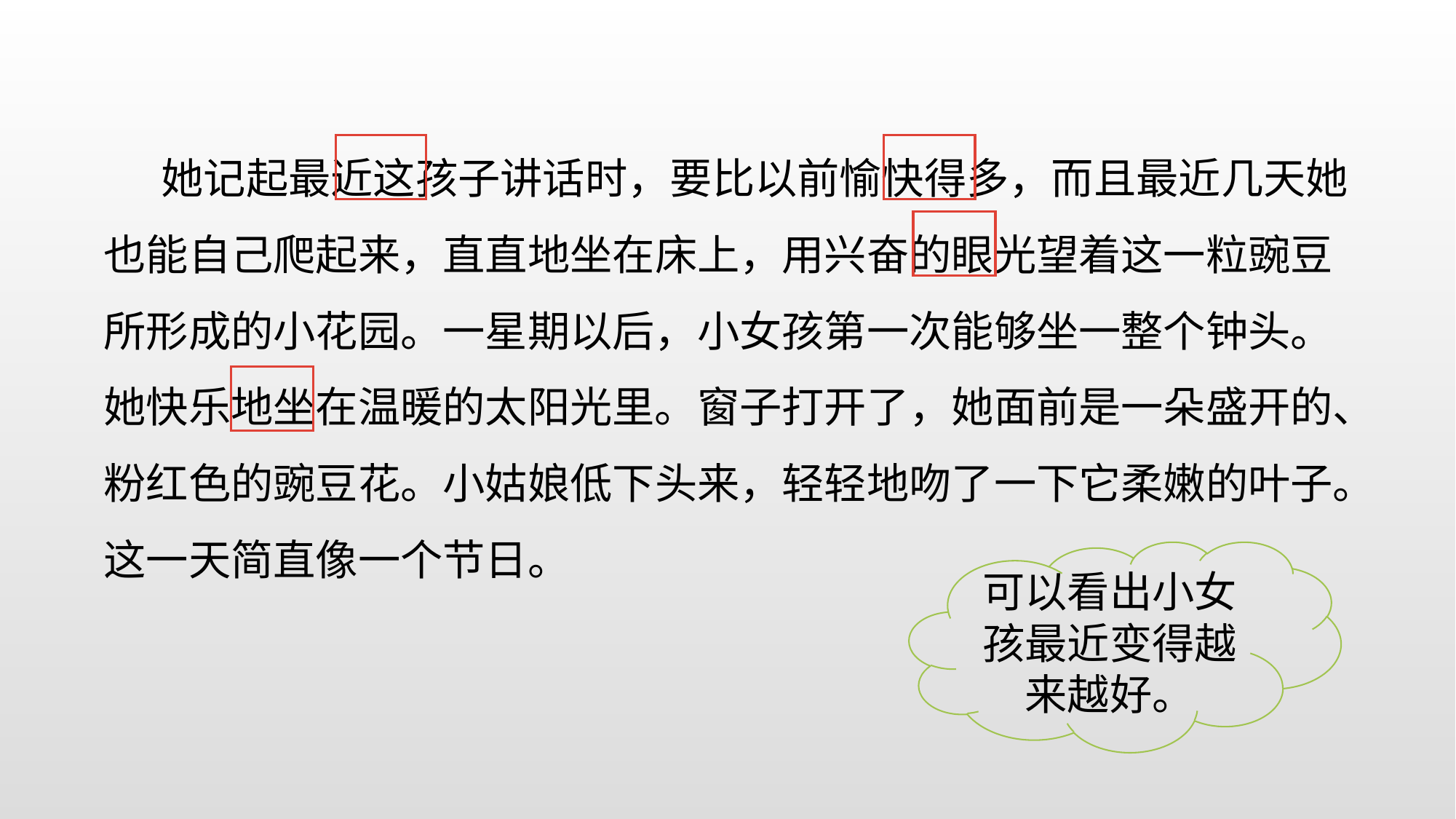

她记起最近这孩子讲话时，要比以前愉快得多，而且最近几天她也能自己爬起来，直直地坐在床上，用兴奋的眼光望着这一粒豌豆所形成的小花园。一星期以后，小女孩第一次能够坐一整个钟头。她快乐地坐在温暖的太阳光里。窗子打开了，她面前是一朵盛开的、粉红色的豌豆花。小姑娘低下头来，轻轻地吻了一下它柔嫩的叶子。这一天简直像一个节日。

可以看出小女孩最近变得越来越好。